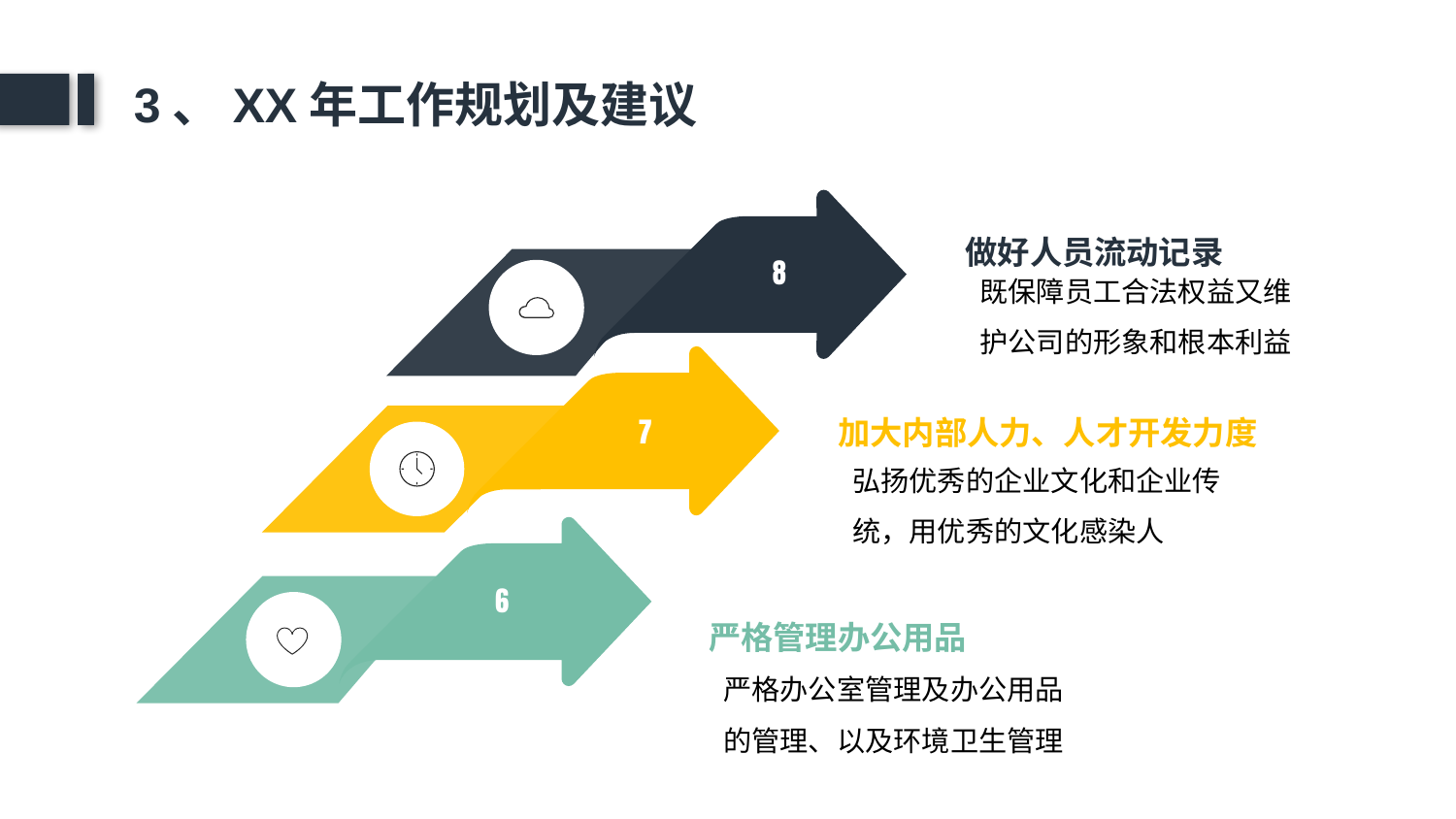

3、XX年工作规划及建议

做好人员流动记录

8

既保障员工合法权益又维护公司的形象和根本利益

加大内部人力、人才开发力度

7

弘扬优秀的企业文化和企业传统，用优秀的文化感染人

6

严格管理办公用品

严格办公室管理及办公用品的管理、以及环境卫生管理